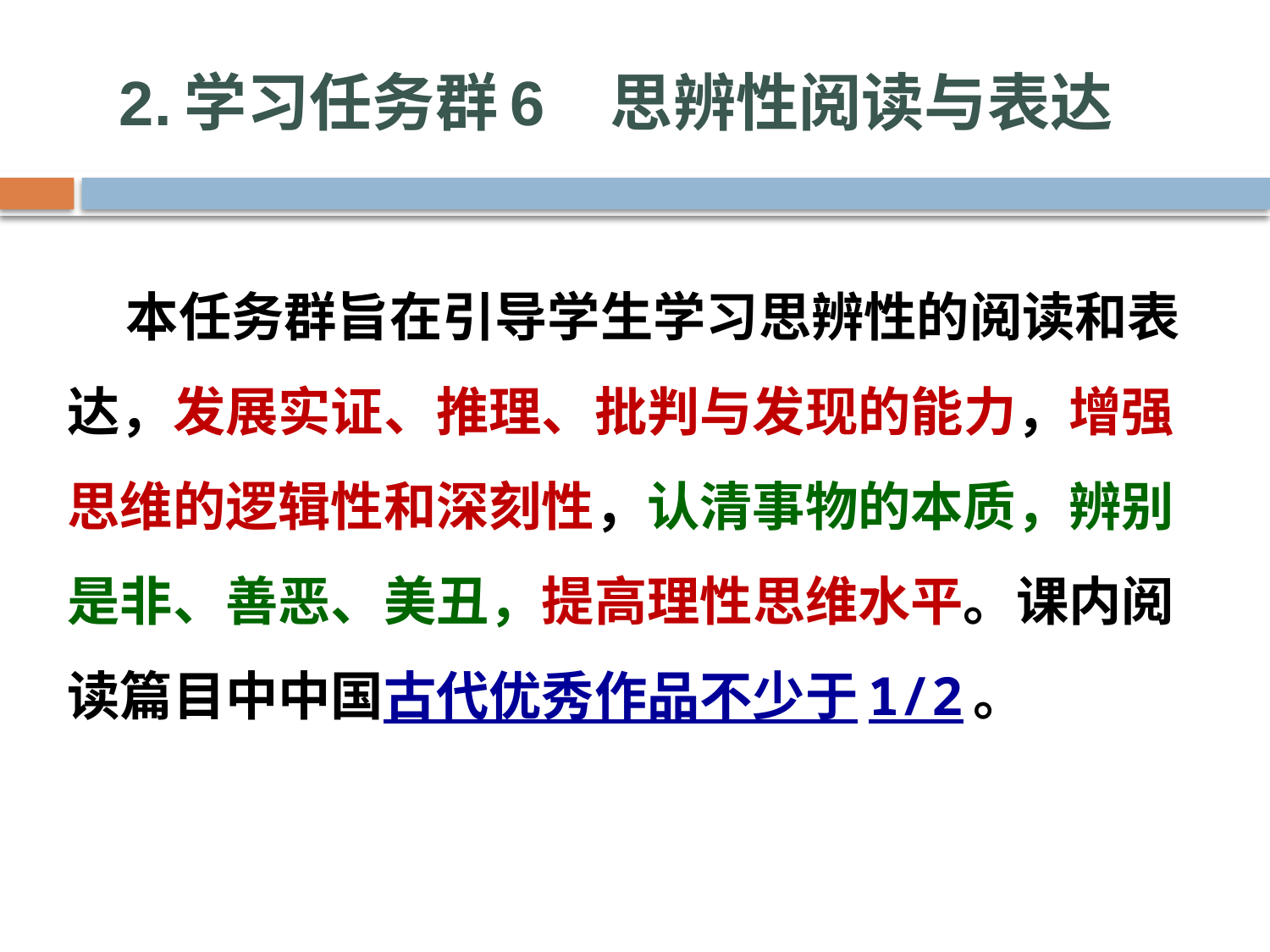

# 2.学习任务群6   思辨性阅读与表达
    本任务群旨在引导学生学习思辨性的阅读和表达，发展实证、推理、批判与发现的能力，增强思维的逻辑性和深刻性，认清事物的本质，辨别是非、善恶、美丑，提高理性思维水平。课内阅读篇目中中国古代优秀作品不少于1/2。